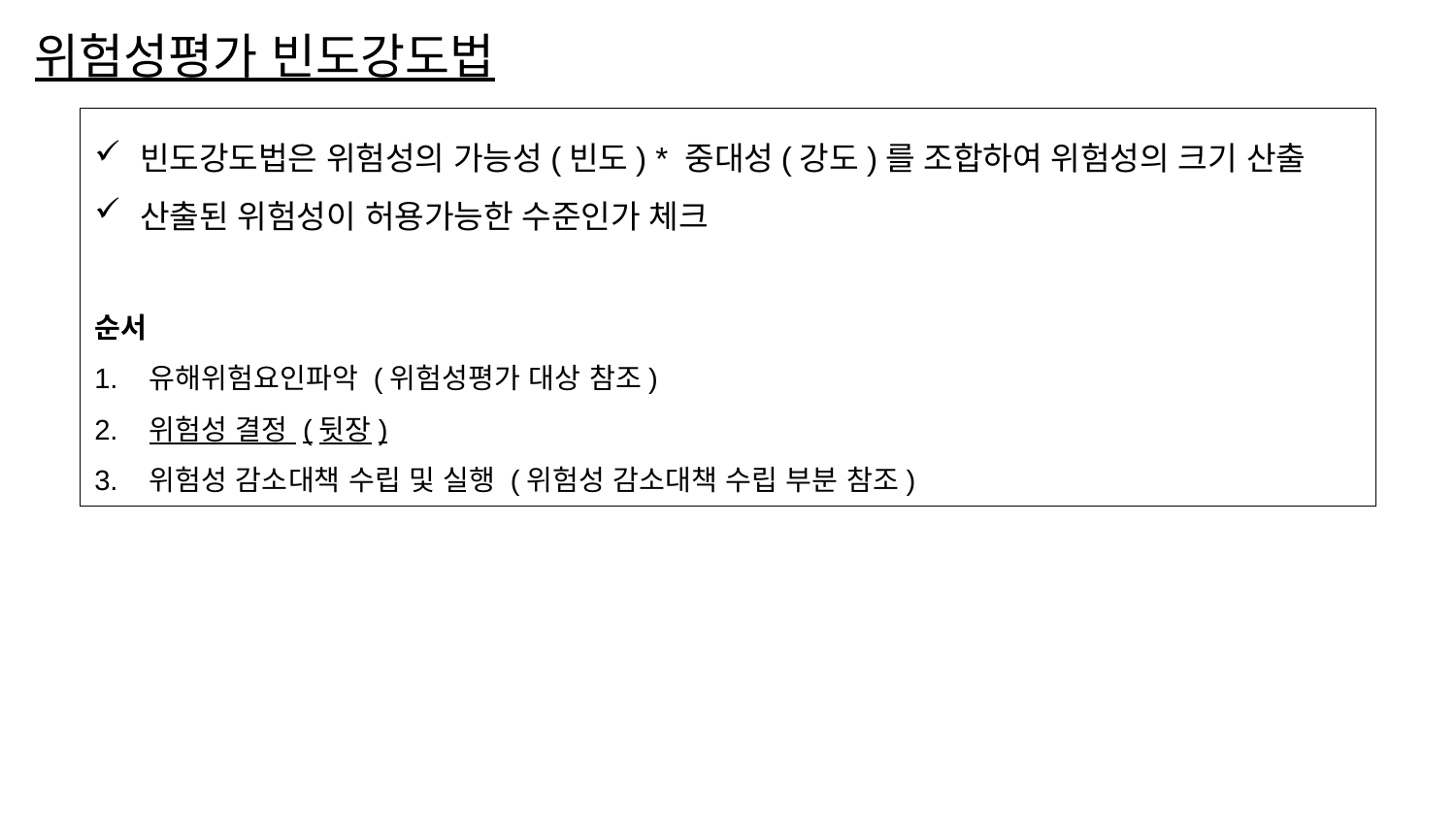

# 위험성평가 빈도강도법
빈도강도법은 위험성의 가능성(빈도) * 중대성(강도)를 조합하여 위험성의 크기 산출
산출된 위험성이 허용가능한 수준인가 체크

순서
유해위험요인파악 (위험성평가 대상 참조)
위험성 결정 (뒷장)
위험성 감소대책 수립 및 실행 (위험성 감소대책 수립 부분 참조)